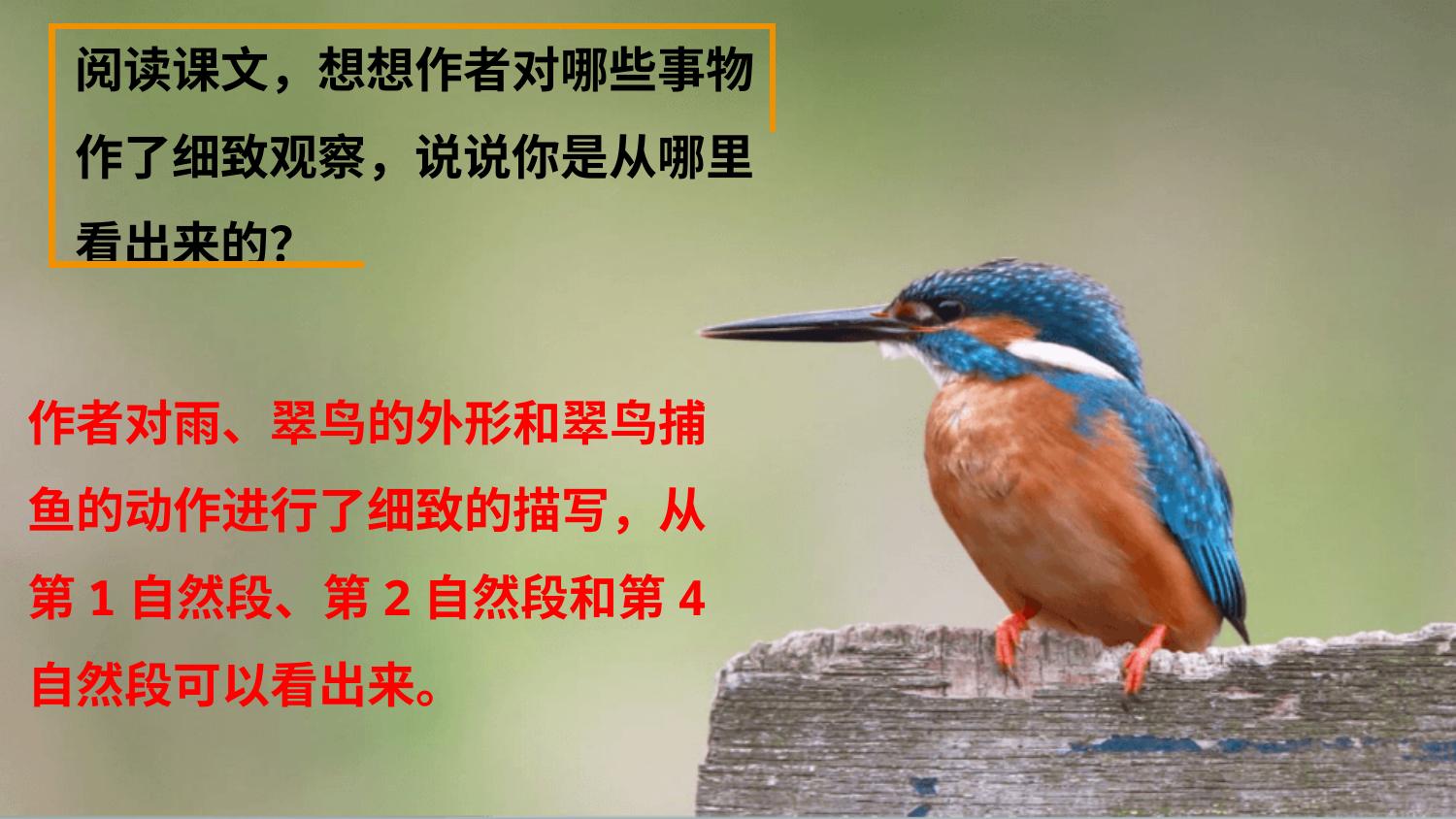

阅读课文，想想作者对哪些事物作了细致观察，说说你是从哪里看出来的？

作者对雨、翠鸟的外形和翠鸟捕鱼的动作进行了细致的描写，从第1自然段、第2自然段和第4自然段可以看出来。